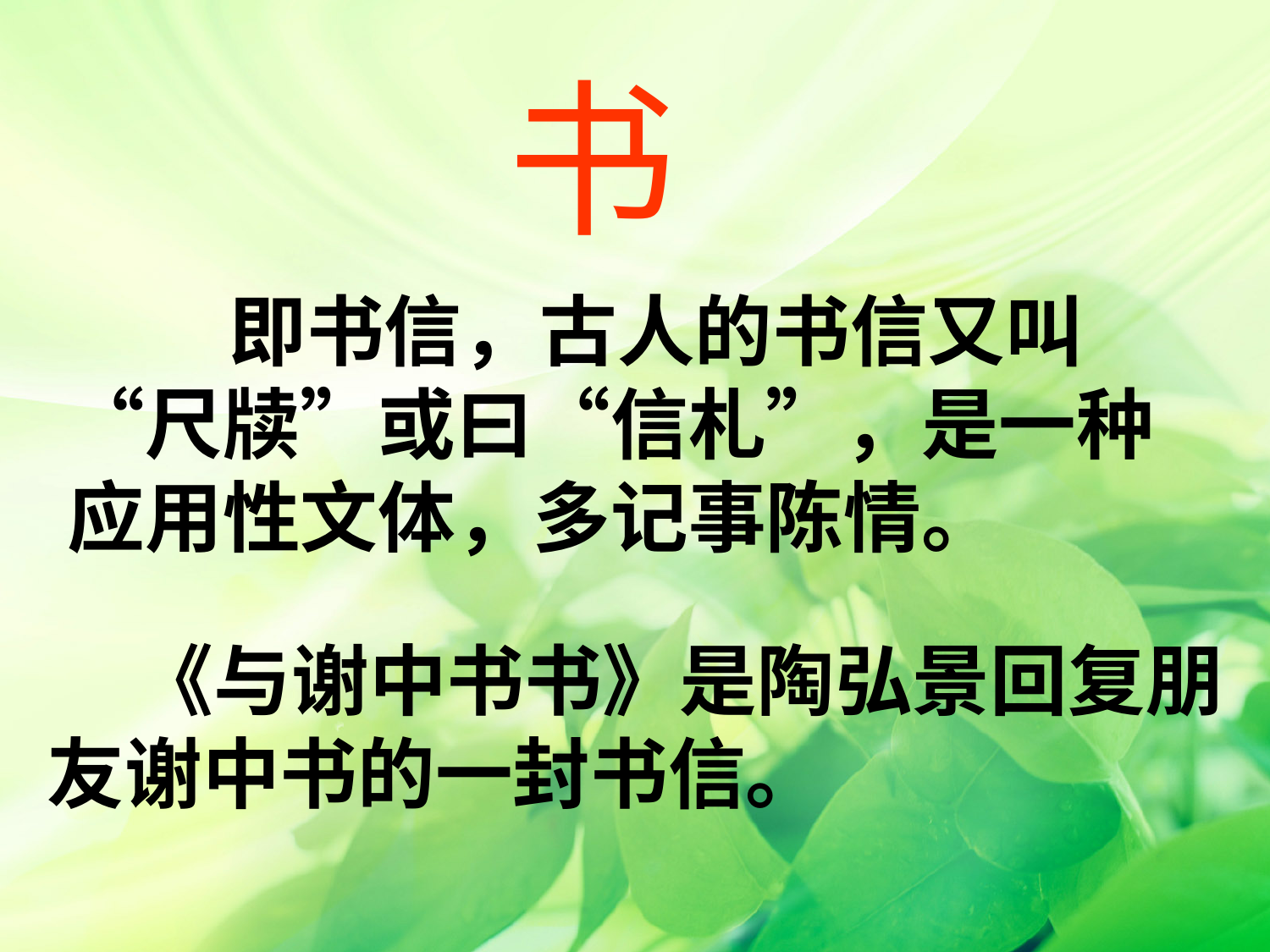

书
         即书信，古人的书信又叫“尺牍”或曰“信札”，是一种应用性文体，多记事陈情。

    《与谢中书书》是陶弘景回复朋友谢中书的一封书信。